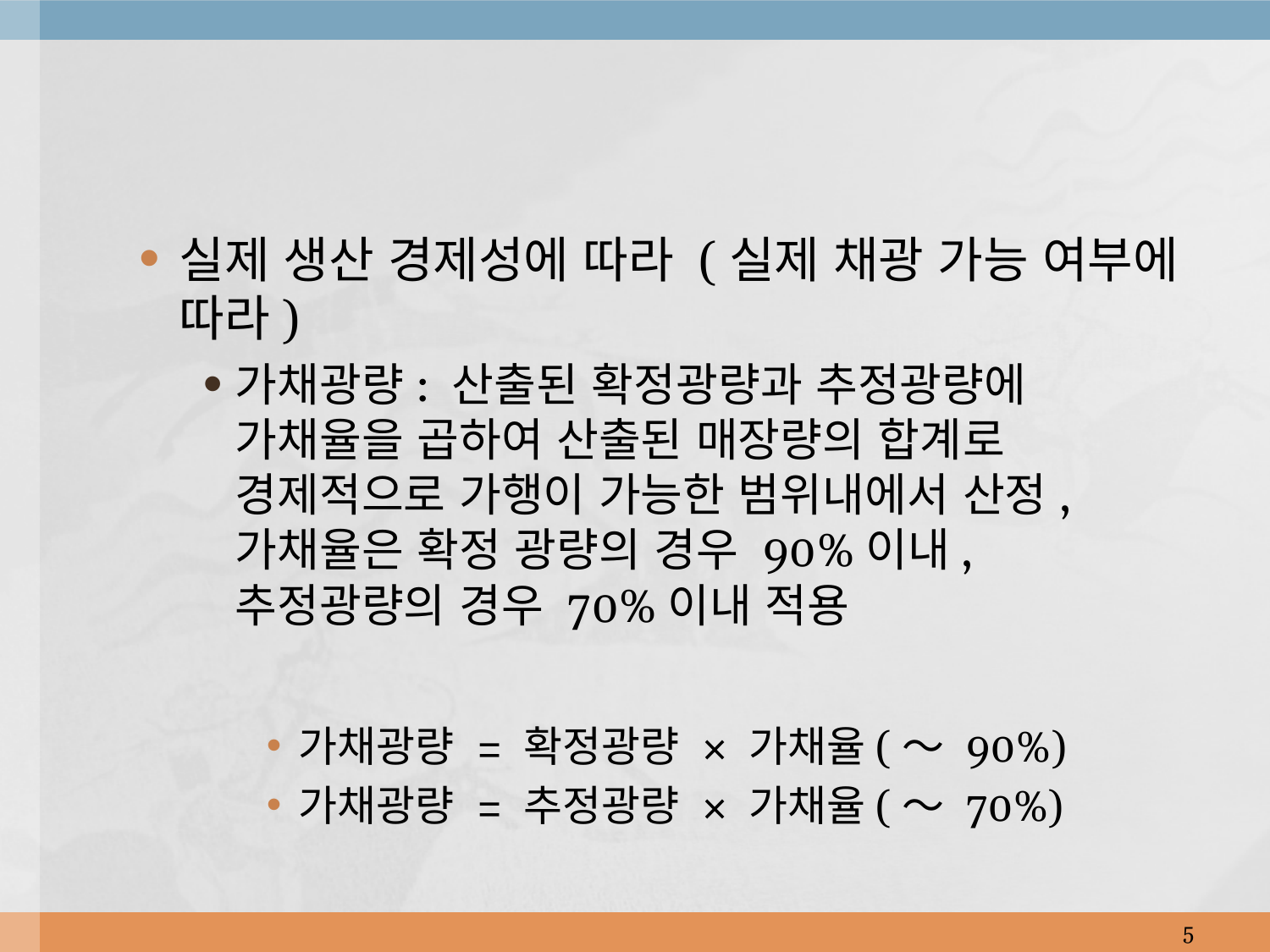

실제 생산 경제성에 따라 (실제 채광 가능 여부에 따라)
가채광량: 산출된 확정광량과 추정광량에 가채율을 곱하여 산출된 매장량의 합계로 경제적으로 가행이 가능한 범위내에서 산정, 가채율은 확정 광량의 경우 90%이내, 추정광량의 경우 70%이내 적용

가채광량 = 확정광량 × 가채율(～ 90%)
가채광량 = 추정광량 × 가채율(～ 70%)

5